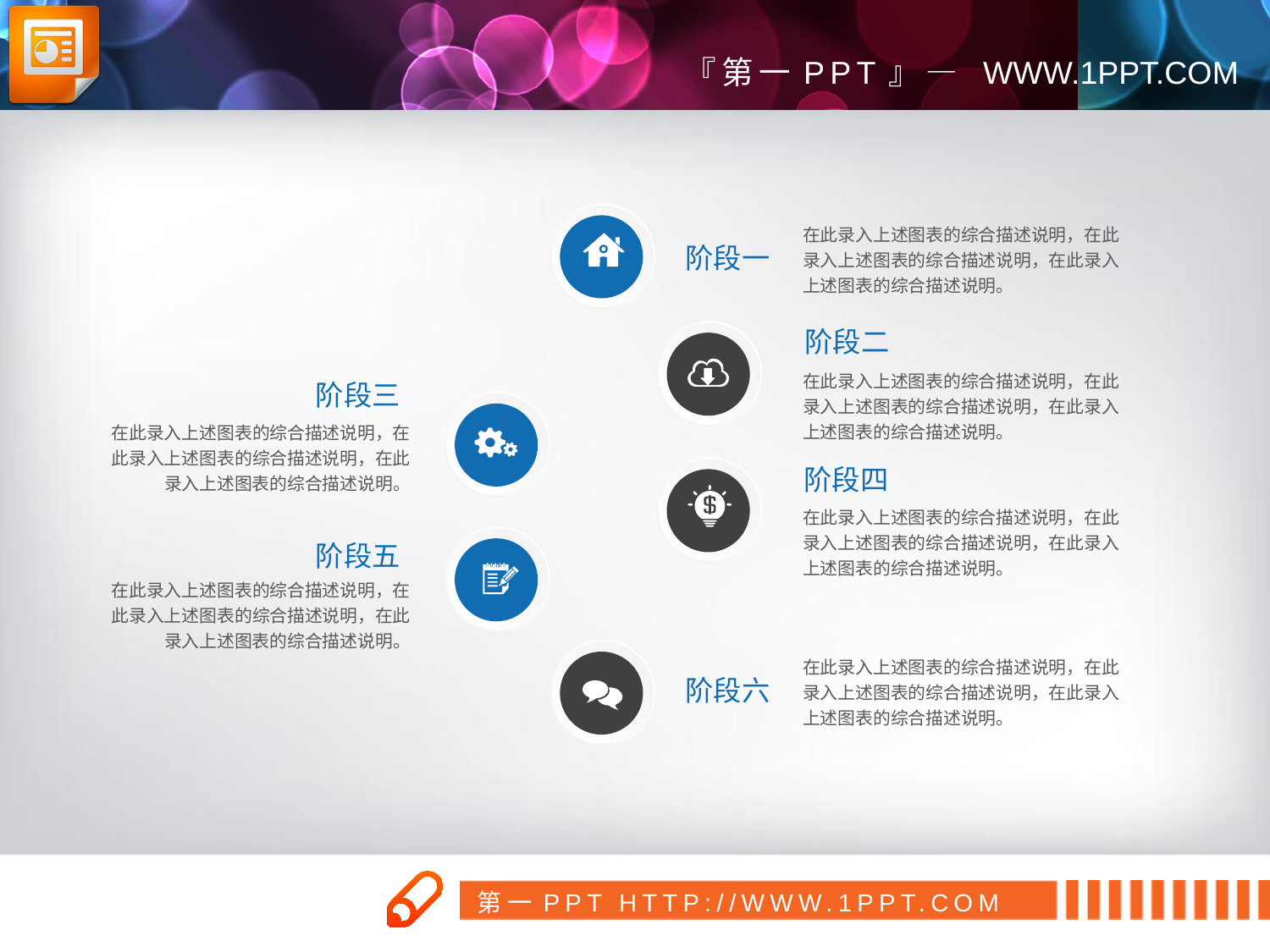

在此录入上述图表的综合描述说明，在此录入上述图表的综合描述说明，在此录入上述图表的综合描述说明。

阶段一
阶段二

在此录入上述图表的综合描述说明，在此录入上述图表的综合描述说明，在此录入上述图表的综合描述说明。
阶段三

在此录入上述图表的综合描述说明，在此录入上述图表的综合描述说明，在此录入上述图表的综合描述说明。

阶段四

在此录入上述图表的综合描述说明，在此录入上述图表的综合描述说明，在此录入上述图表的综合描述说明。

阶段五

在此录入上述图表的综合描述说明，在此录入上述图表的综合描述说明，在此录入上述图表的综合描述说明。

在此录入上述图表的综合描述说明，在此录入上述图表的综合描述说明，在此录入上述图表的综合描述说明。
阶段六